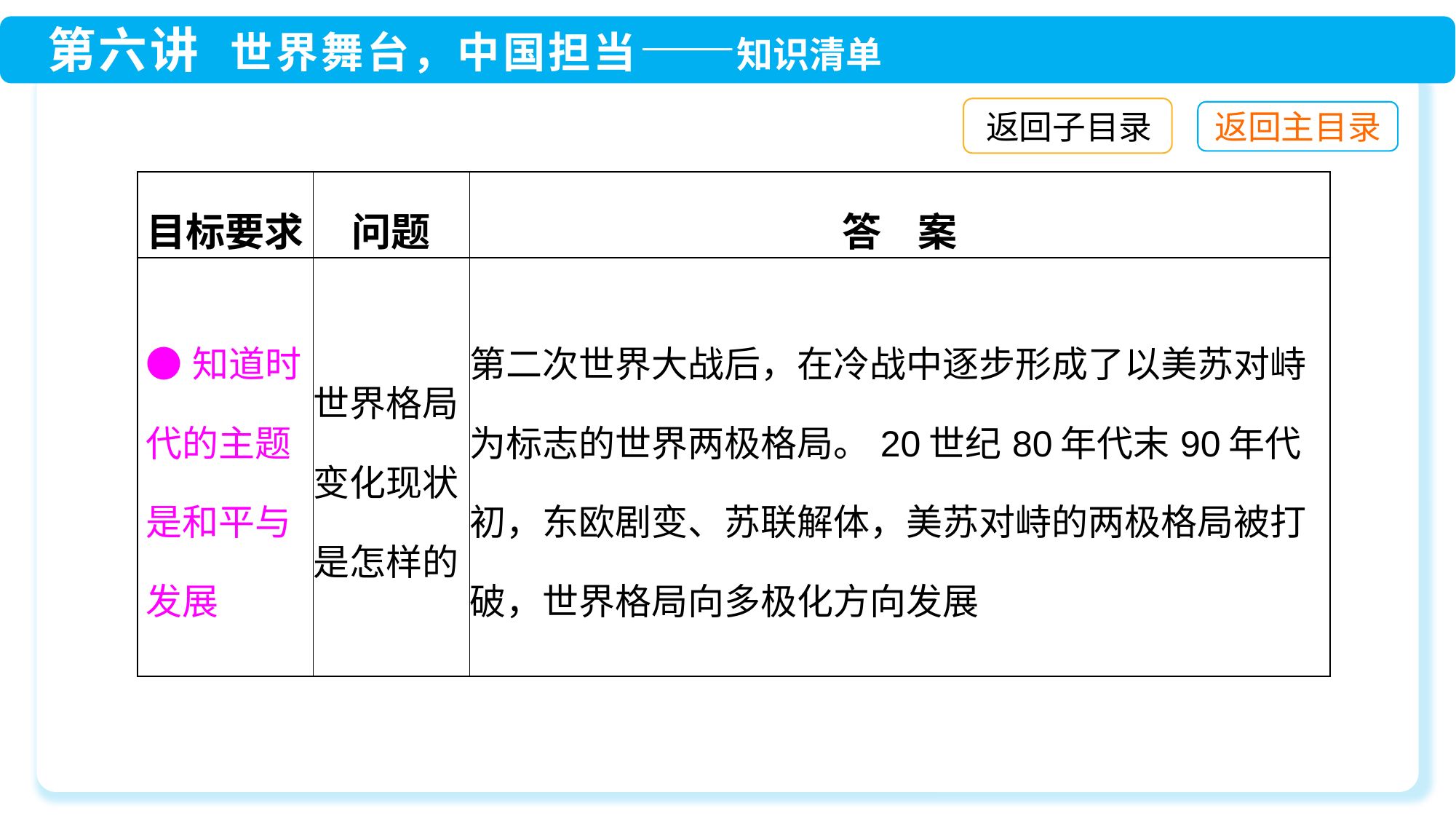

返回子目录
| 目标要求 | 问题 | 答 案 |
| --- | --- | --- |
| ●知道时代的主题是和平与发展 | 世界格局变化现状是怎样的 | 第二次世界大战后，在冷战中逐步形成了以美苏对峙为标志的世界两极格局。20世纪80年代末90年代初，东欧剧变、苏联解体，美苏对峙的两极格局被打破，世界格局向多极化方向发展 |